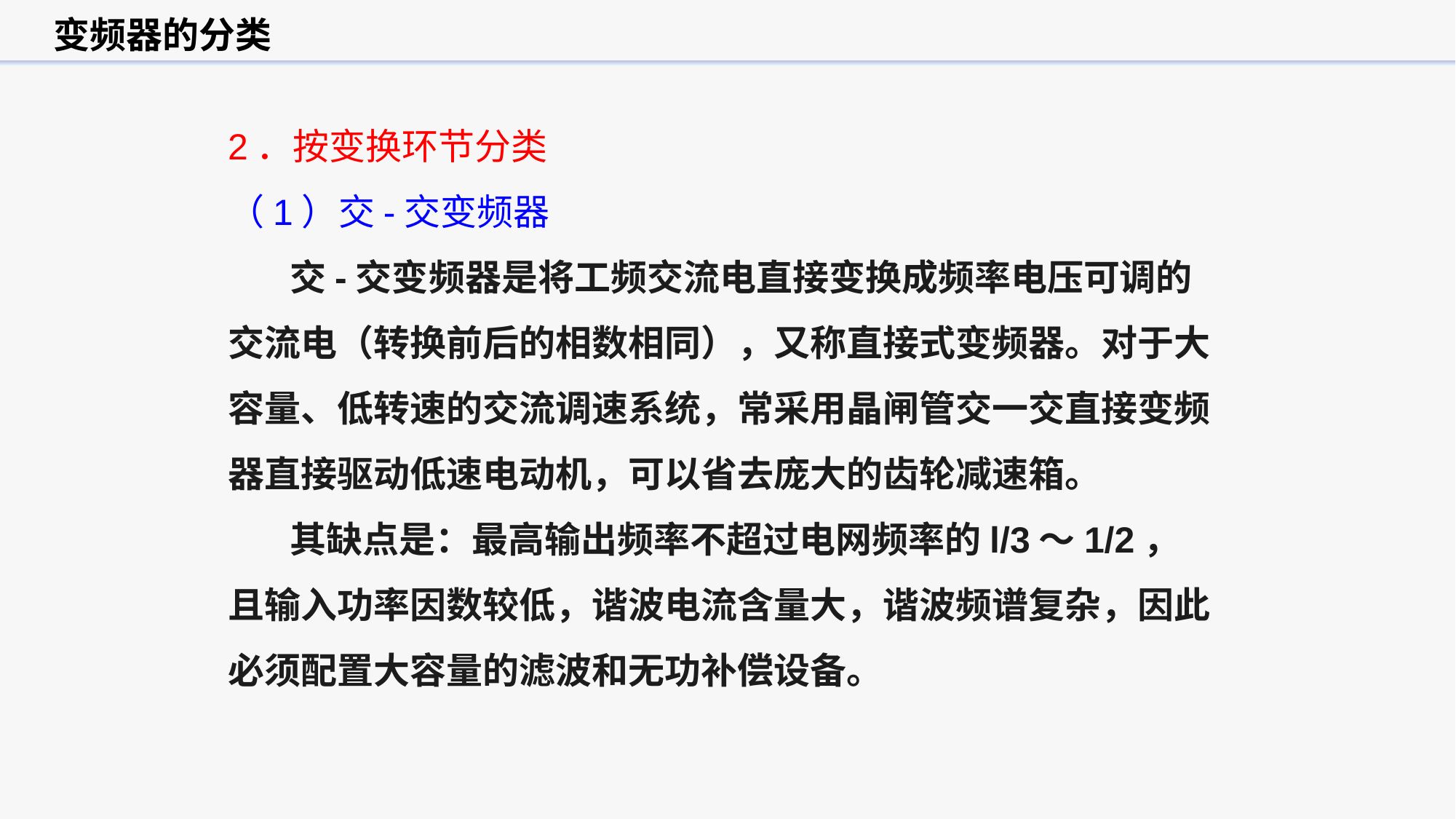

变频器的分类

2．按变换环节分类
（1）交-交变频器
  交-交变频器是将工频交流电直接变换成频率电压可调的交流电（转换前后的相数相同），又称直接式变频器。对于大容量、低转速的交流调速系统，常采用晶闸管交一交直接变频器直接驱动低速电动机，可以省去庞大的齿轮减速箱。
  其缺点是：最高输出频率不超过电网频率的l/3～1/2，且输入功率因数较低，谐波电流含量大，谐波频谱复杂，因此必须配置大容量的滤波和无功补偿设备。